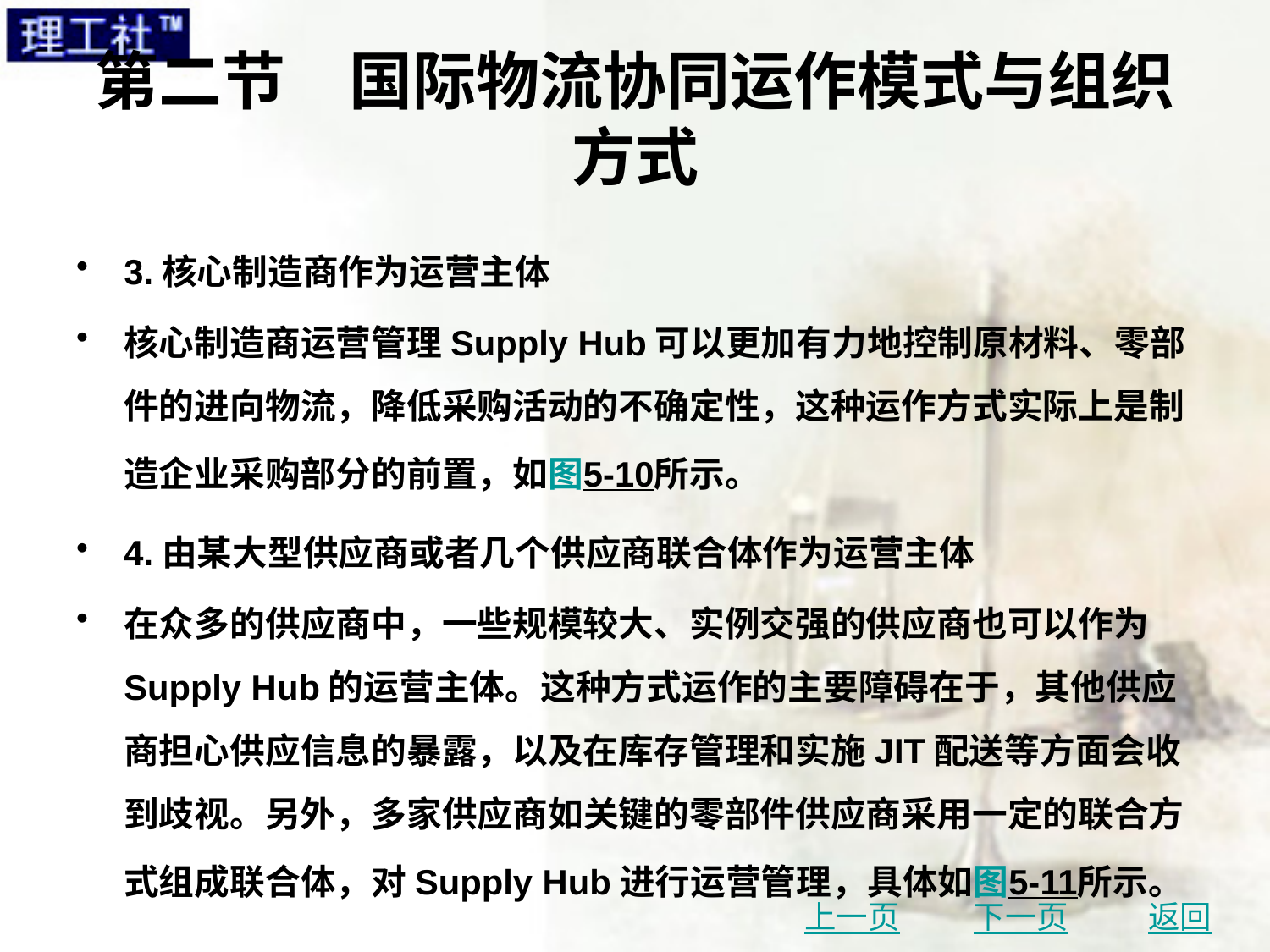

# 第二节　国际物流协同运作模式与组织方式
3.核心制造商作为运营主体
核心制造商运营管理Supply Hub可以更加有力地控制原材料、零部件的进向物流，降低采购活动的不确定性，这种运作方式实际上是制造企业采购部分的前置，如图5-10所示。
4.由某大型供应商或者几个供应商联合体作为运营主体
在众多的供应商中，一些规模较大、实例交强的供应商也可以作为Supply Hub的运营主体。这种方式运作的主要障碍在于，其他供应商担心供应信息的暴露，以及在库存管理和实施JIT配送等方面会收到歧视。另外，多家供应商如关键的零部件供应商采用一定的联合方式组成联合体，对Supply Hub进行运营管理，具体如图5-11所示。
上一页
下一页
返回